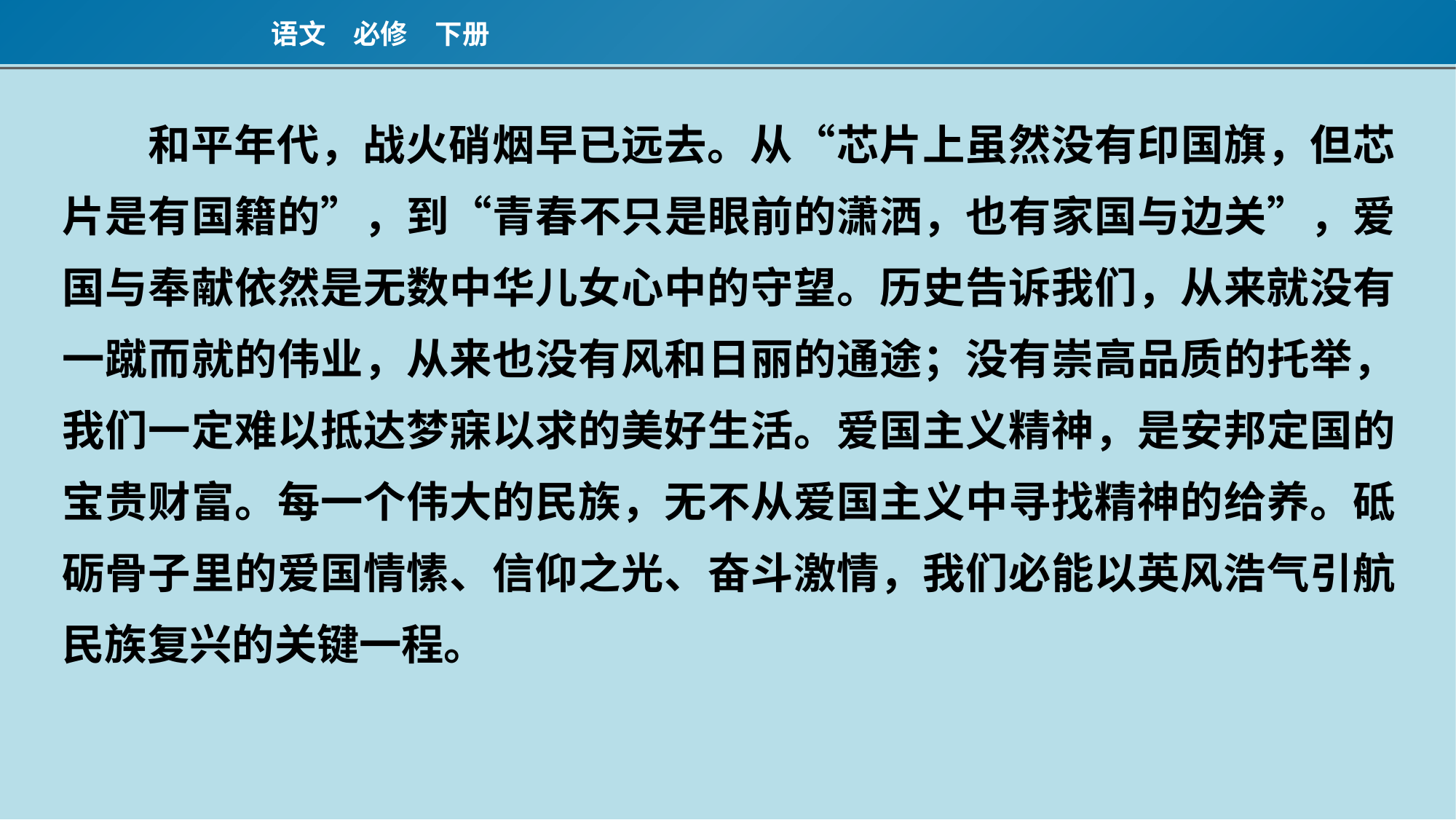

和平年代，战火硝烟早已远去。从“芯片上虽然没有印国旗，但芯片是有国籍的”，到“青春不只是眼前的潇洒，也有家国与边关”，爱国与奉献依然是无数中华儿女心中的守望。历史告诉我们，从来就没有一蹴而就的伟业，从来也没有风和日丽的通途；没有崇高品质的托举，我们一定难以抵达梦寐以求的美好生活。爱国主义精神，是安邦定国的宝贵财富。每一个伟大的民族，无不从爱国主义中寻找精神的给养。砥砺骨子里的爱国情愫、信仰之光、奋斗激情，我们必能以英风浩气引航民族复兴的关键一程。